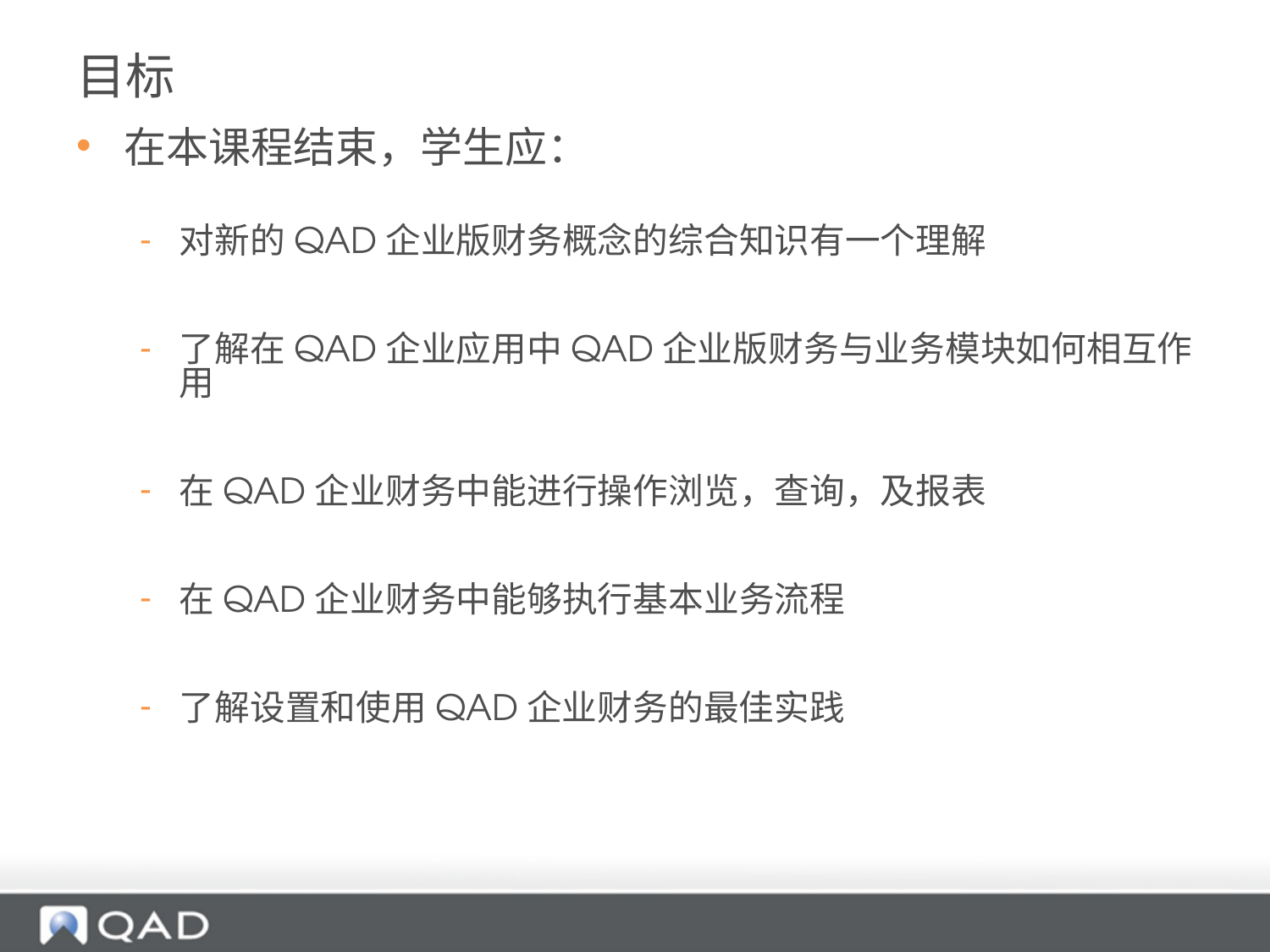

# 目标
在本课程结束，学生应：

对新的QAD企业版财务概念的综合知识有一个理解

了解在QAD企业应用中QAD企业版财务与业务模块如何相互作用

在QAD企业财务中能进行操作浏览，查询，及报表

在QAD企业财务中能够执行基本业务流程

了解设置和使用QAD企业财务的最佳实践